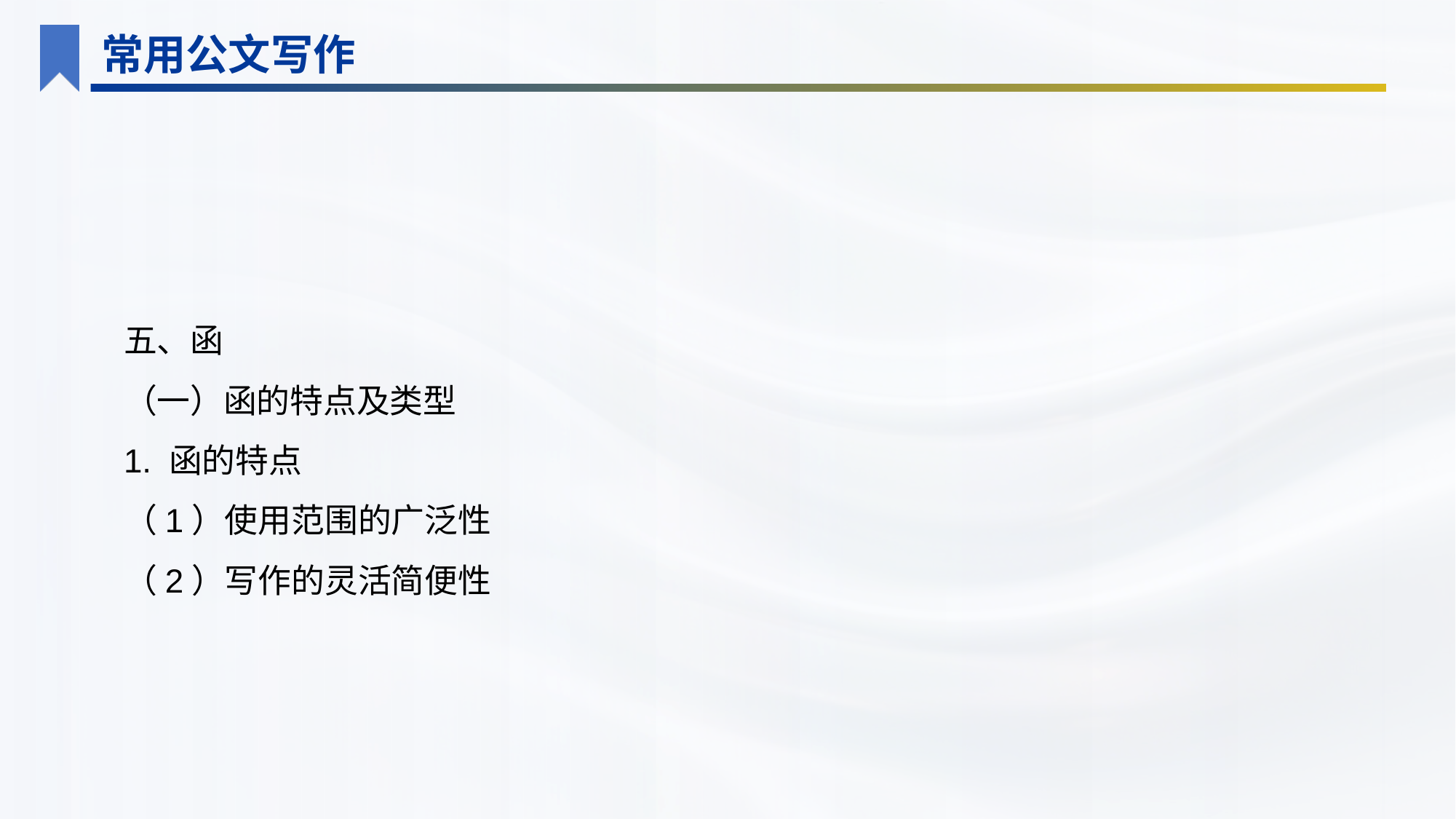

常用公文写作
五、函
（一）函的特点及类型
1. 函的特点
（1）使用范围的广泛性
（2）写作的灵活简便性